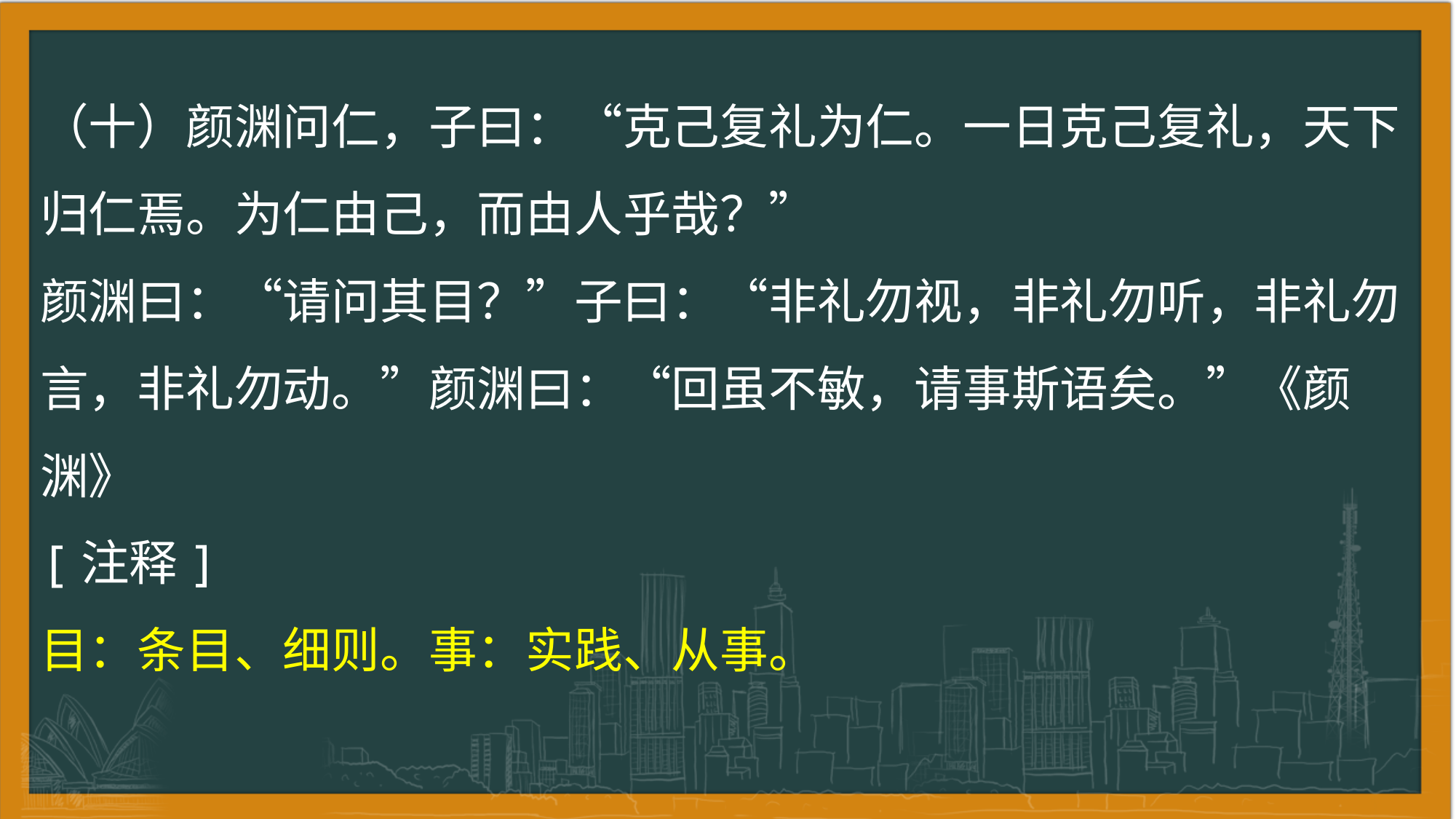

（十）颜渊问仁，子曰：“克己复礼为仁。一日克己复礼，天下归仁焉。为仁由己，而由人乎哉？”
颜渊曰：“请问其目？”子曰：“非礼勿视，非礼勿听，非礼勿言，非礼勿动。”颜渊曰：“回虽不敏，请事斯语矣。”《颜渊》
[注释]
目：条目、细则。事：实践、从事。